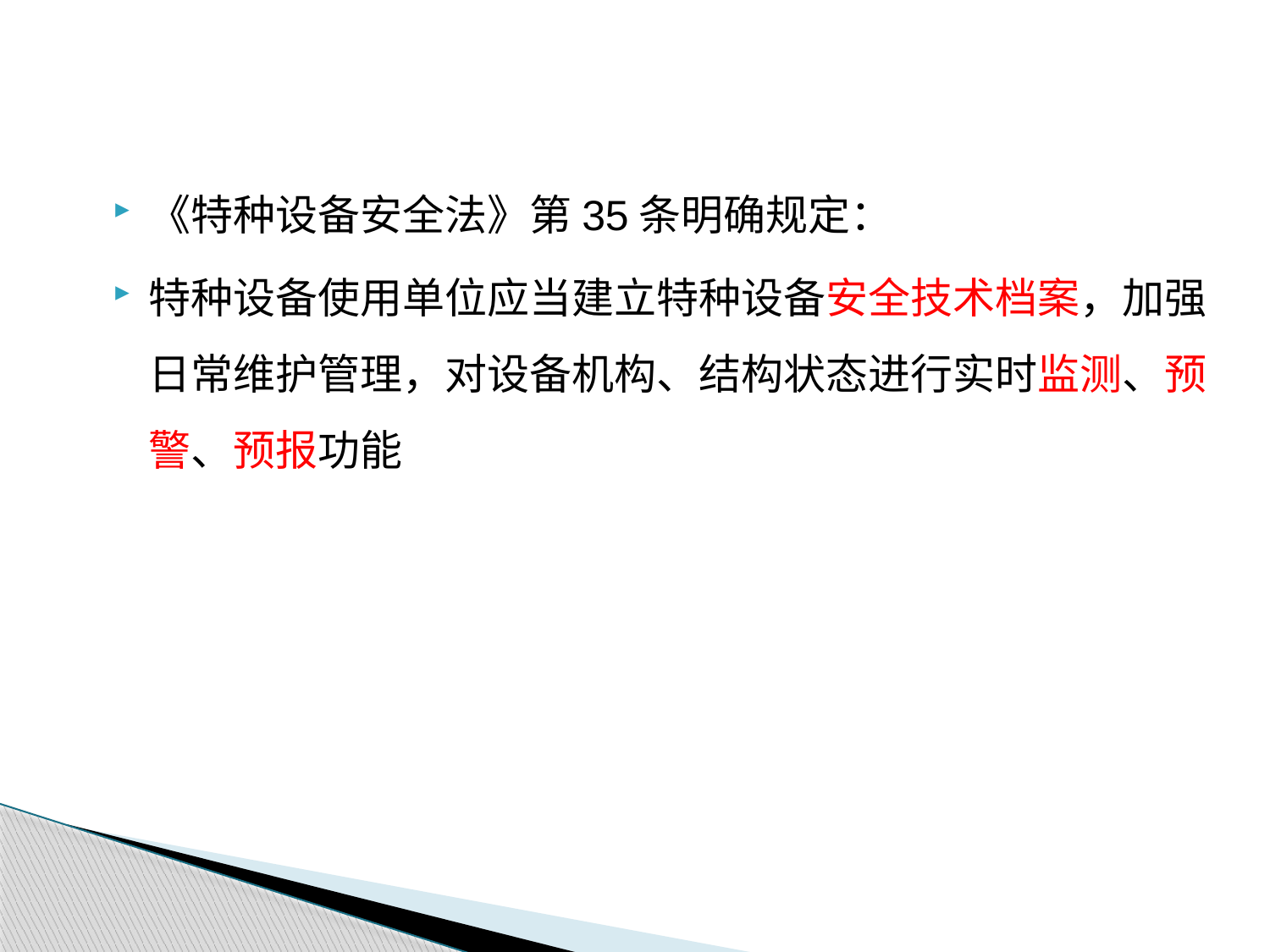

《特种设备安全法》第35条明确规定：
特种设备使用单位应当建立特种设备安全技术档案，加强日常维护管理，对设备机构、结构状态进行实时监测、预警、预报功能